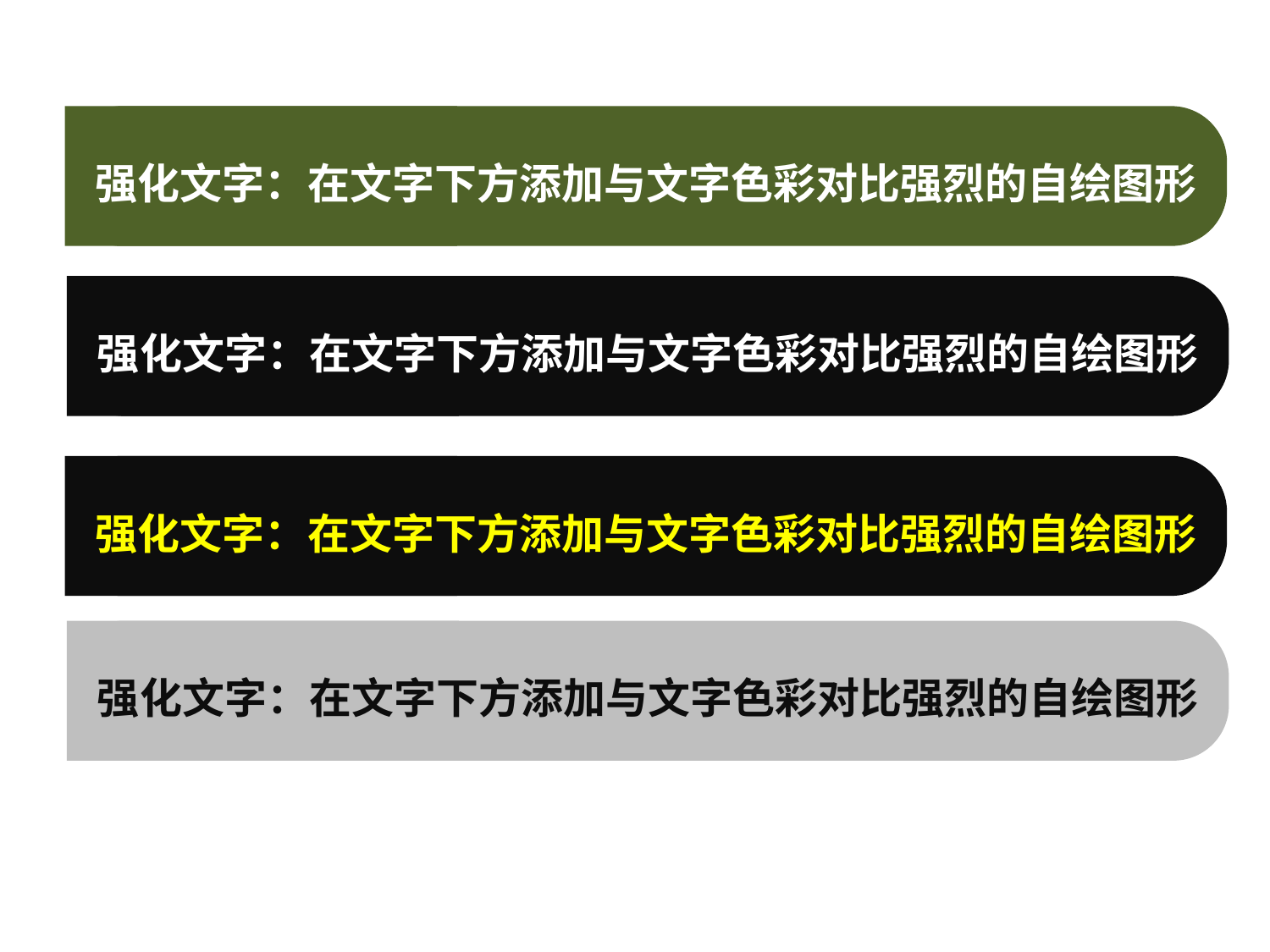

强化文字：在文字下方添加与文字色彩对比强烈的自绘图形

强化文字：在文字下方添加与文字色彩对比强烈的自绘图形

强化文字：在文字下方添加与文字色彩对比强烈的自绘图形

强化文字：在文字下方添加与文字色彩对比强烈的自绘图形